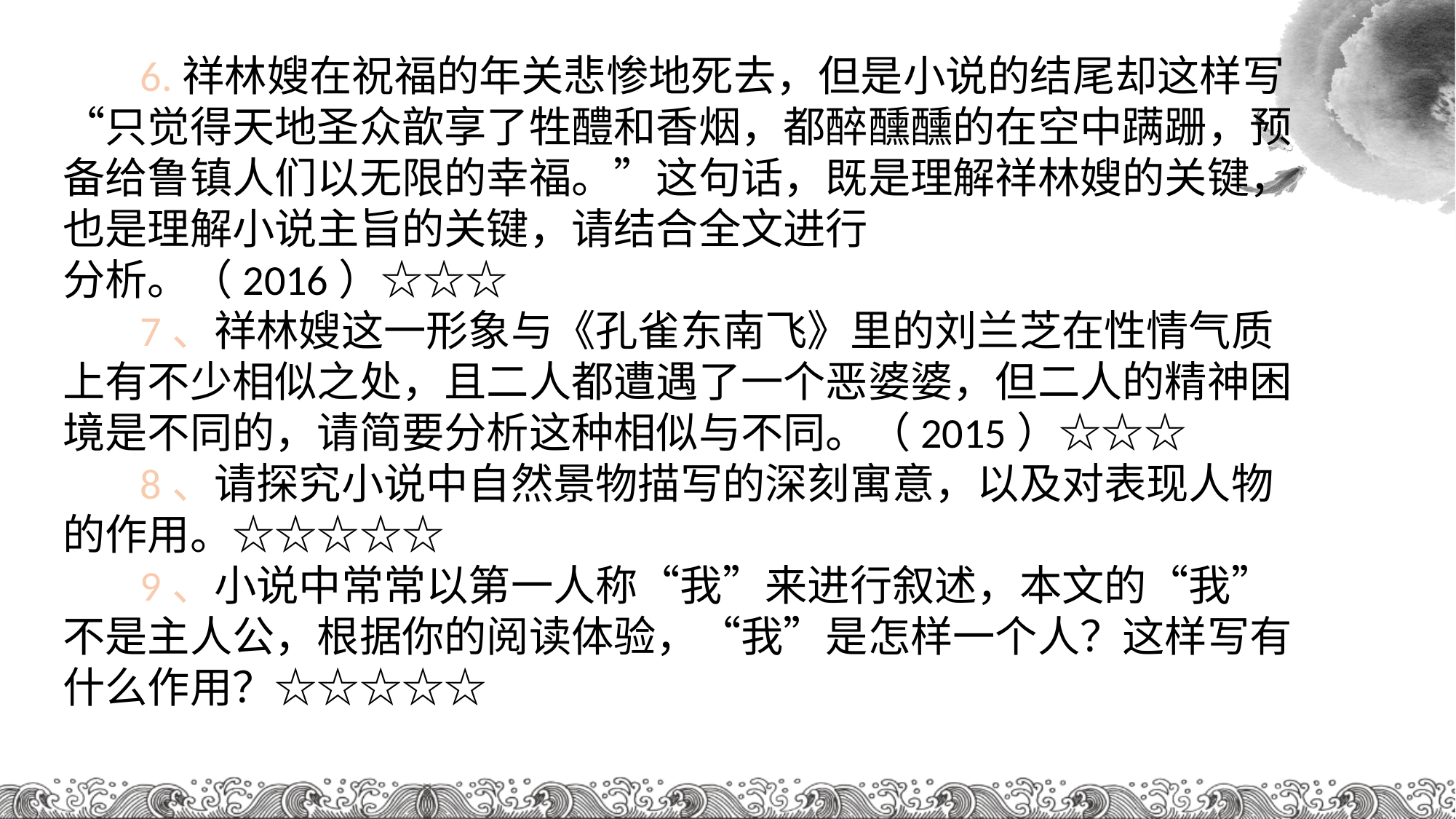

6.祥林嫂在祝福的年关悲惨地死去，但是小说的结尾却这样写“只觉得天地圣众歆享了牲醴和香烟，都醉醺醺的在空中蹒跚，预备给鲁镇人们以无限的幸福。”这句话，既是理解祥林嫂的关键，也是理解小说主旨的关键，请结合全文进行
分析。（2016）☆☆☆
        7、祥林嫂这一形象与《孔雀东南飞》里的刘兰芝在性情气质上有不少相似之处，且二人都遭遇了一个恶婆婆，但二人的精神困境是不同的，请简要分析这种相似与不同。（2015）☆☆☆
        8、请探究小说中自然景物描写的深刻寓意，以及对表现人物的作用。☆☆☆☆☆
        9、小说中常常以第一人称“我”来进行叙述，本文的“我”不是主人公，根据你的阅读体验，“我”是怎样一个人？这样写有什么作用？☆☆☆☆☆